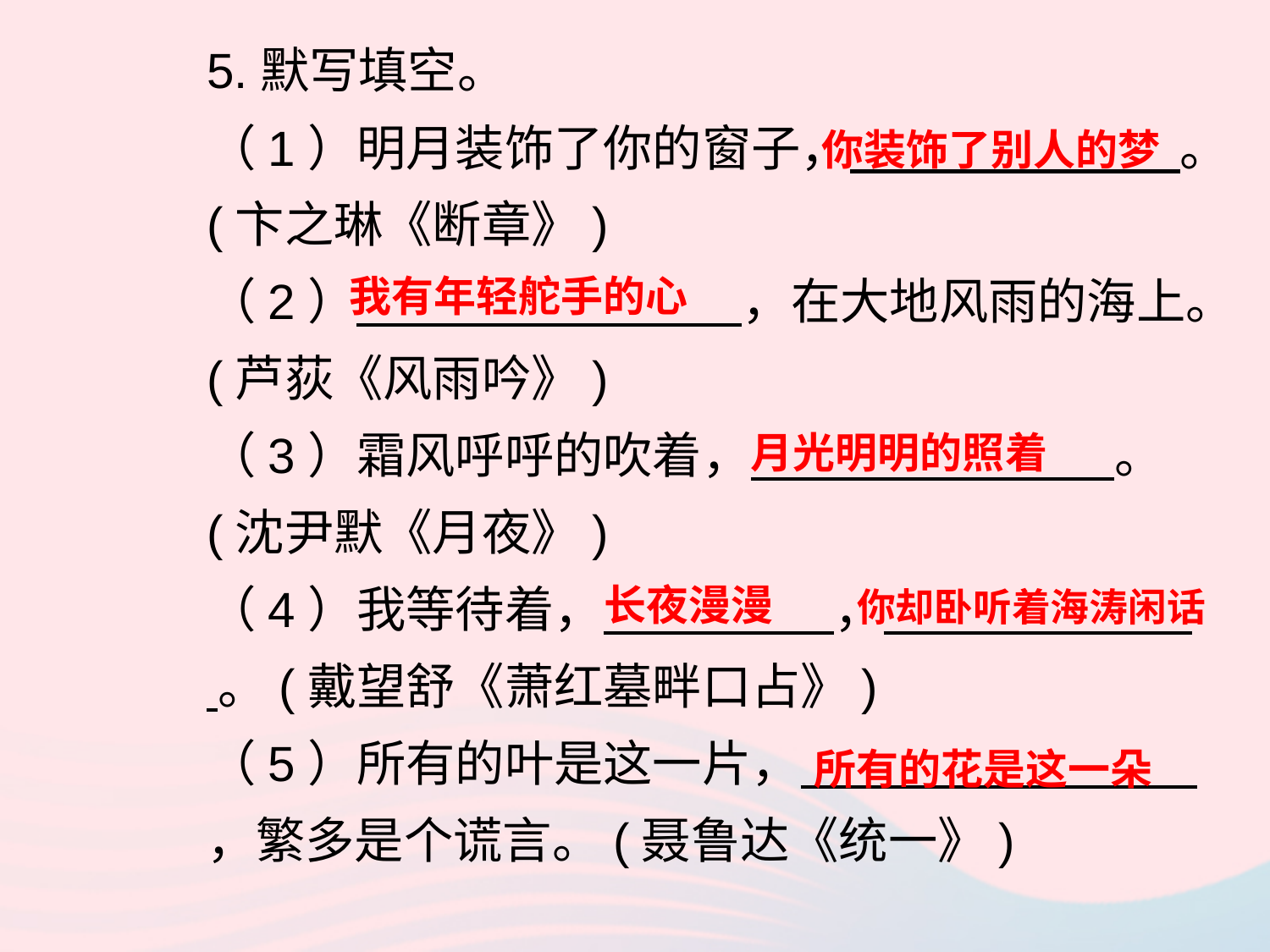

5.默写填空。
（1）明月装饰了你的窗子，                              。(卞之琳《断章》)
（2）                                   ，在大地风雨的海上。(芦荻《风雨吟》)
（3）霜风呼呼的吹着，                                 。(沈尹默《月夜》)
（4）我等待着，                     ，                              。(戴望舒《萧红墓畔口占》)
（5）所有的叶是这一片，                                     ，繁多是个谎言。(聂鲁达《统一》)
你装饰了别人的梦
我有年轻舵手的心
月光明明的照着
长夜漫漫
你却卧听着海涛闲话
所有的花是这一朵